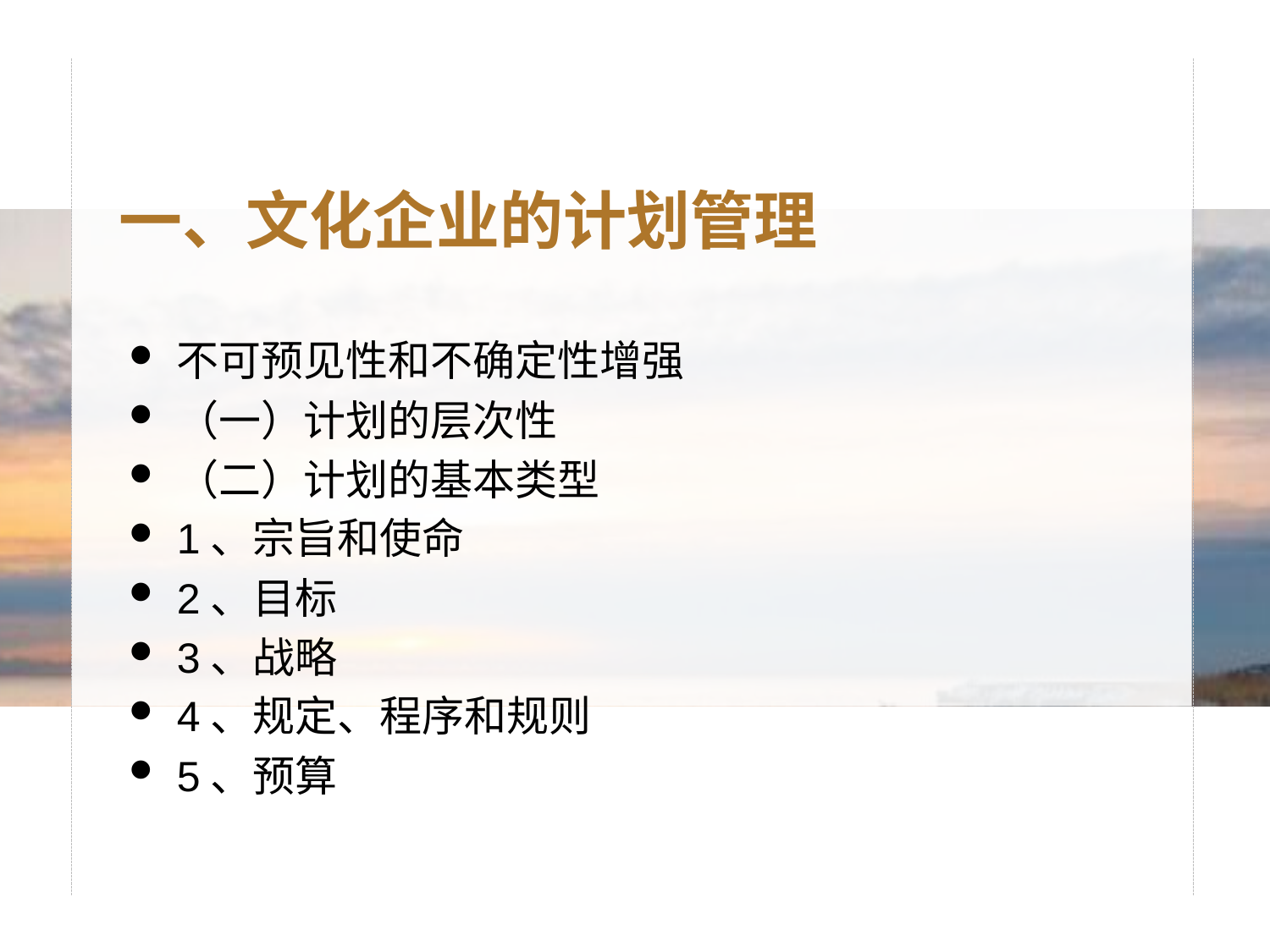

一、文化企业的计划管理
不可预见性和不确定性增强
（一）计划的层次性
（二）计划的基本类型
1、宗旨和使命
2、目标
3、战略
4、规定、程序和规则
5、预算